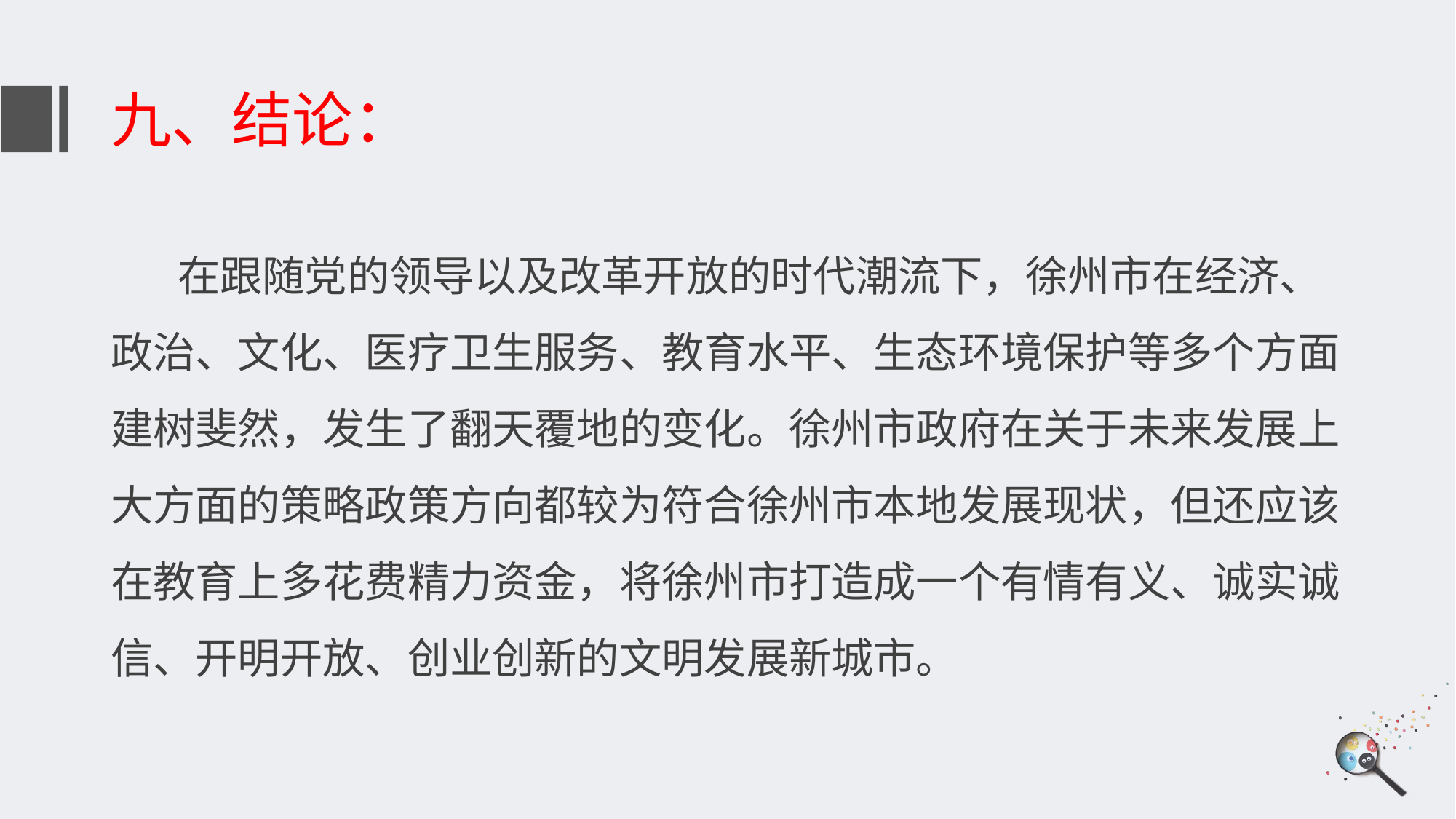

# 九、结论：
      在跟随党的领导以及改革开放的时代潮流下，徐州市在经济、政治、文化、医疗卫生服务、教育水平、生态环境保护等多个方面建树斐然，发生了翻天覆地的变化。徐州市政府在关于未来发展上大方面的策略政策方向都较为符合徐州市本地发展现状，但还应该在教育上多花费精力资金，将徐州市打造成一个有情有义、诚实诚信、开明开放、创业创新的文明发展新城市。